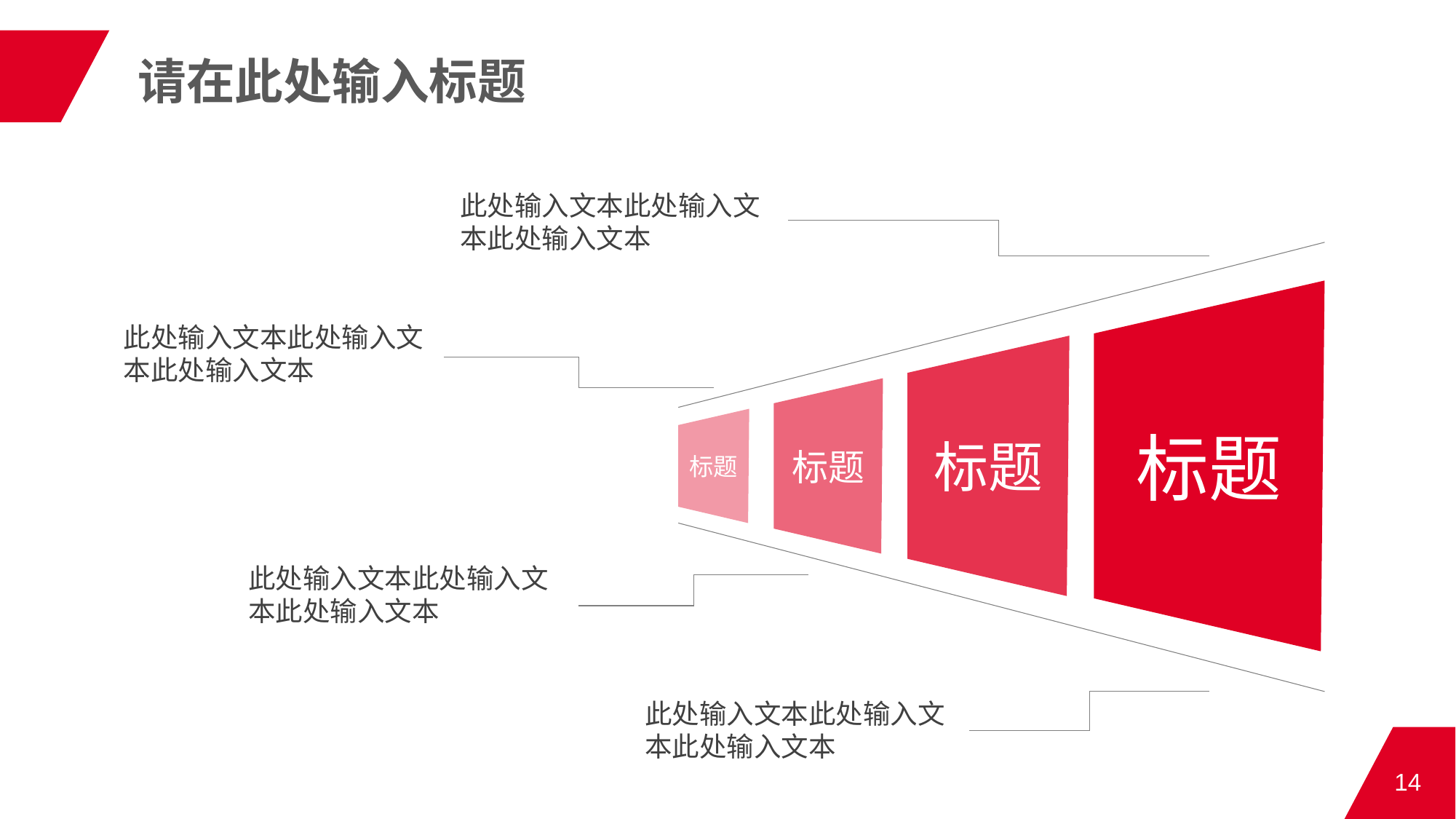

请在此处输入标题
此处输入文本此处输入文本此处输入文本

标题
此处输入文本此处输入文本此处输入文本

标题
标题
标题
此处输入文本此处输入文本此处输入文本

此处输入文本此处输入文本此处输入文本

14